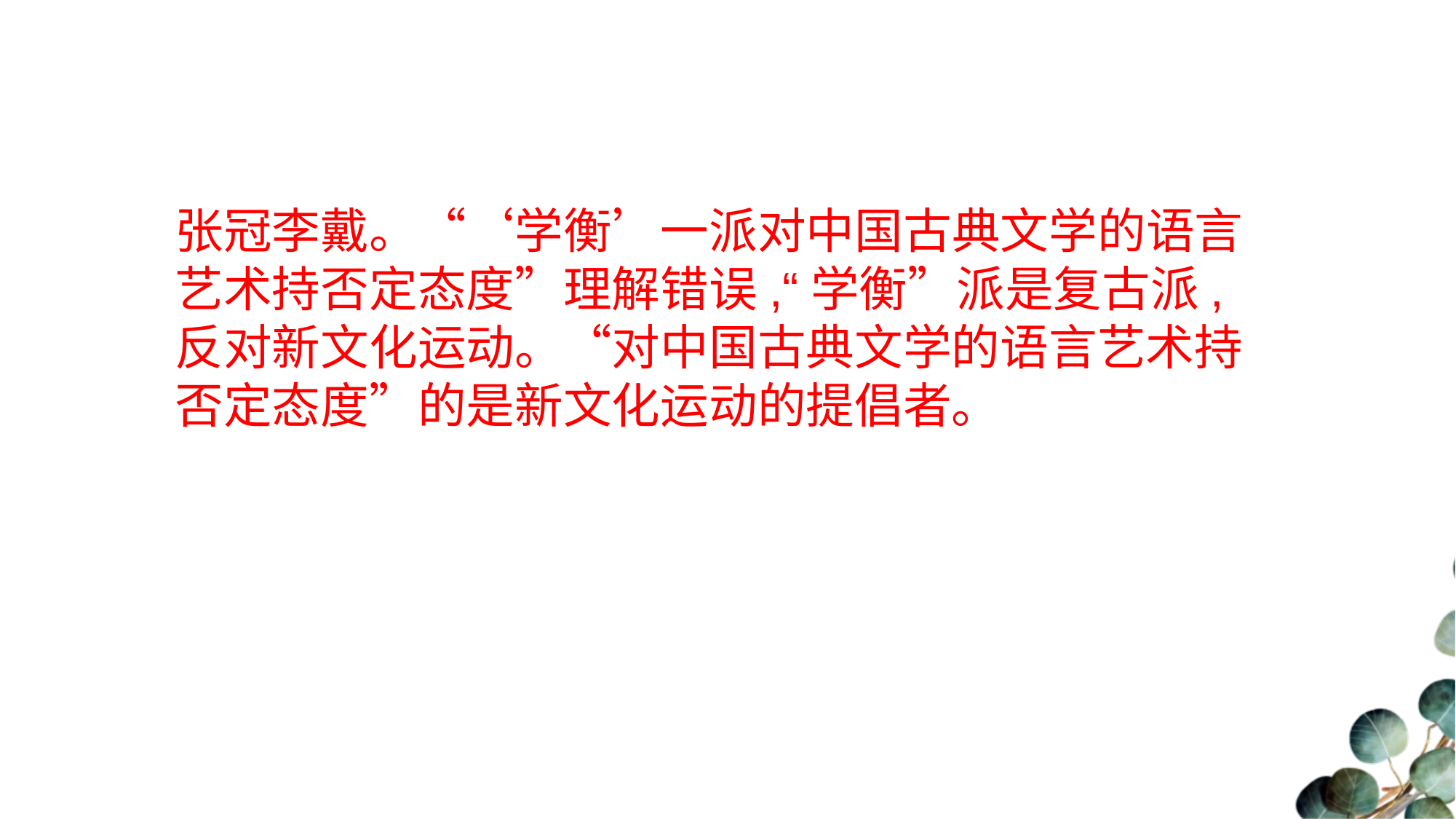

张冠李戴。“‘学衡’一派对中国古典文学的语言艺术持否定态度”理解错误,“学衡”派是复古派,反对新文化运动。“对中国古典文学的语言艺术持否定态度”的是新文化运动的提倡者。